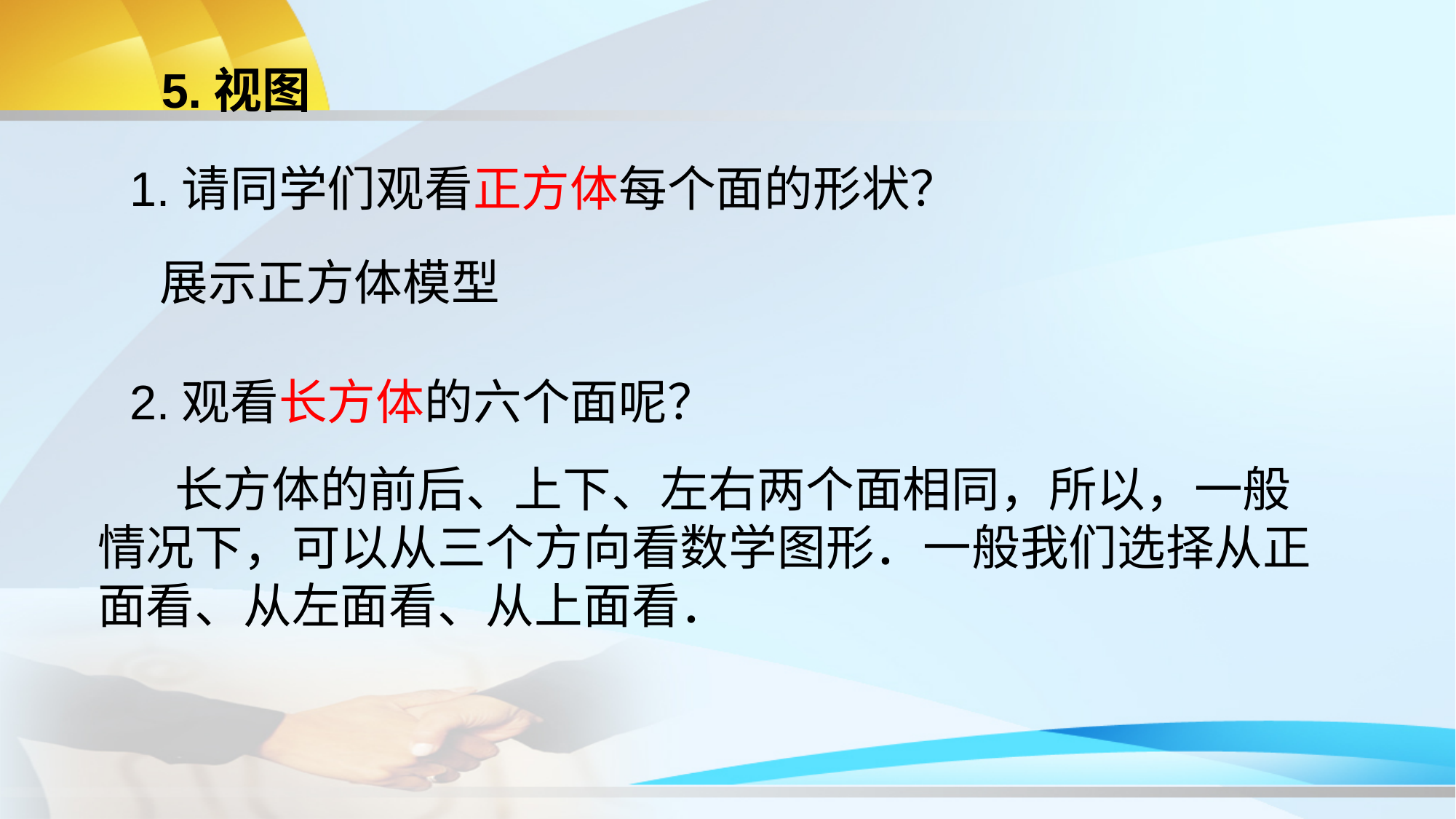

5.视图
1.请同学们观看正方体每个面的形状？
展示正方体模型
2.观看长方体的六个面呢？
      长方体的前后、上下、左右两个面相同，所以，一般情况下，可以从三个方向看数学图形．一般我们选择从正面看、从左面看、从上面看．